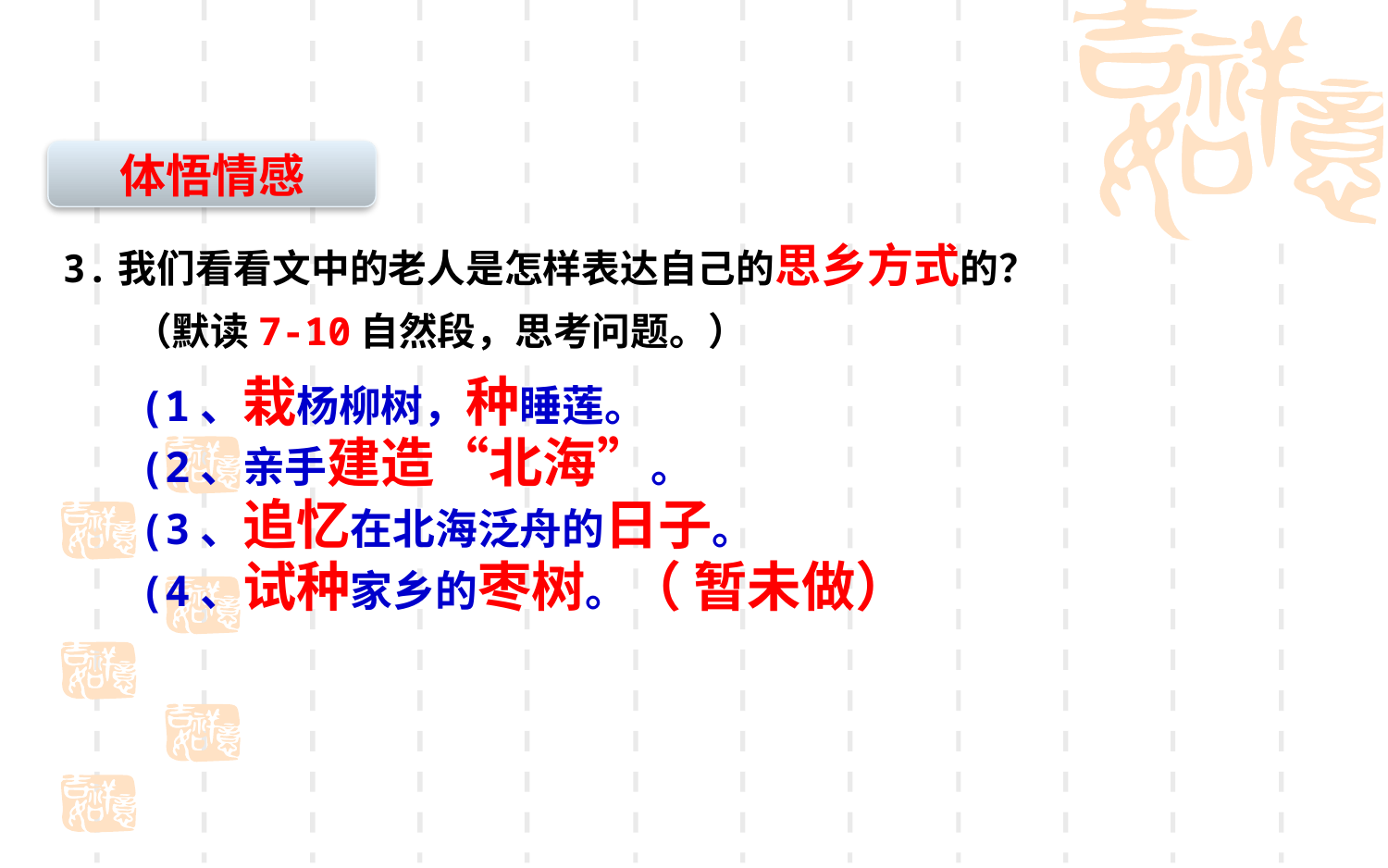

体悟情感
3.我们看看文中的老人是怎样表达自己的思乡方式的？
       （默读7-10自然段，思考问题。）
(1、栽杨柳树，种睡莲。
(2、亲手建造“北海”。
(3、追忆在北海泛舟的日子。
(4、试种家乡的枣树。（ 暂未做）